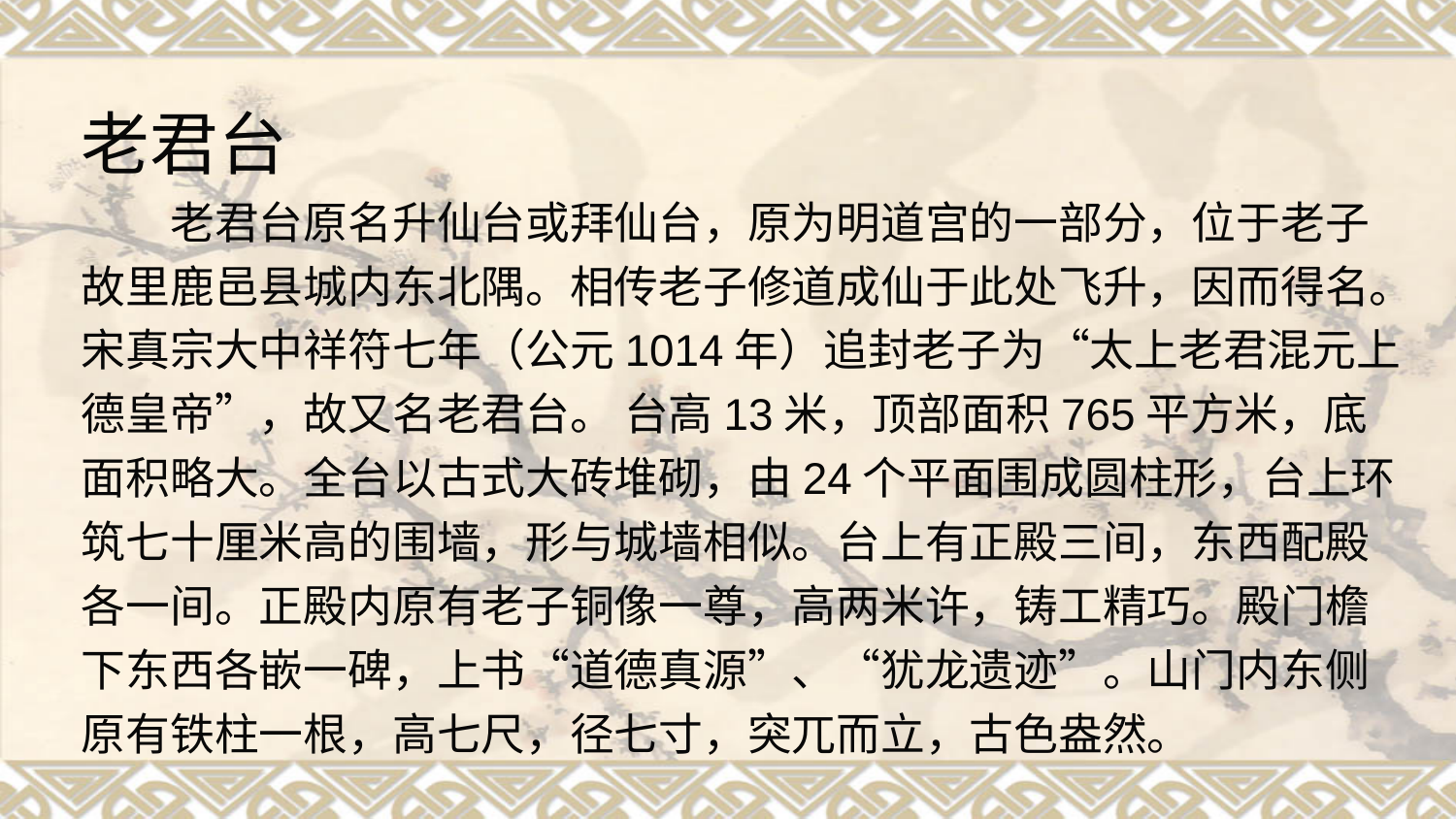

# 老君台 　　老君台原名升仙台或拜仙台，原为明道宫的一部分，位于老子故里鹿邑县城内东北隅。相传老子修道成仙于此处飞升，因而得名。宋真宗大中祥符七年（公元1014年）追封老子为“太上老君混元上德皇帝”，故又名老君台。 台高13米，顶部面积765平方米，底面积略大。全台以古式大砖堆砌，由24个平面围成圆柱形，台上环筑七十厘米高的围墙，形与城墙相似。台上有正殿三间，东西配殿各一间。正殿内原有老子铜像一尊，高两米许，铸工精巧。殿门檐下东西各嵌一碑，上书“道德真源”、“犹龙遗迹”。山门内东侧原有铁柱一根，高七尺，径七寸，突兀而立，古色盎然。